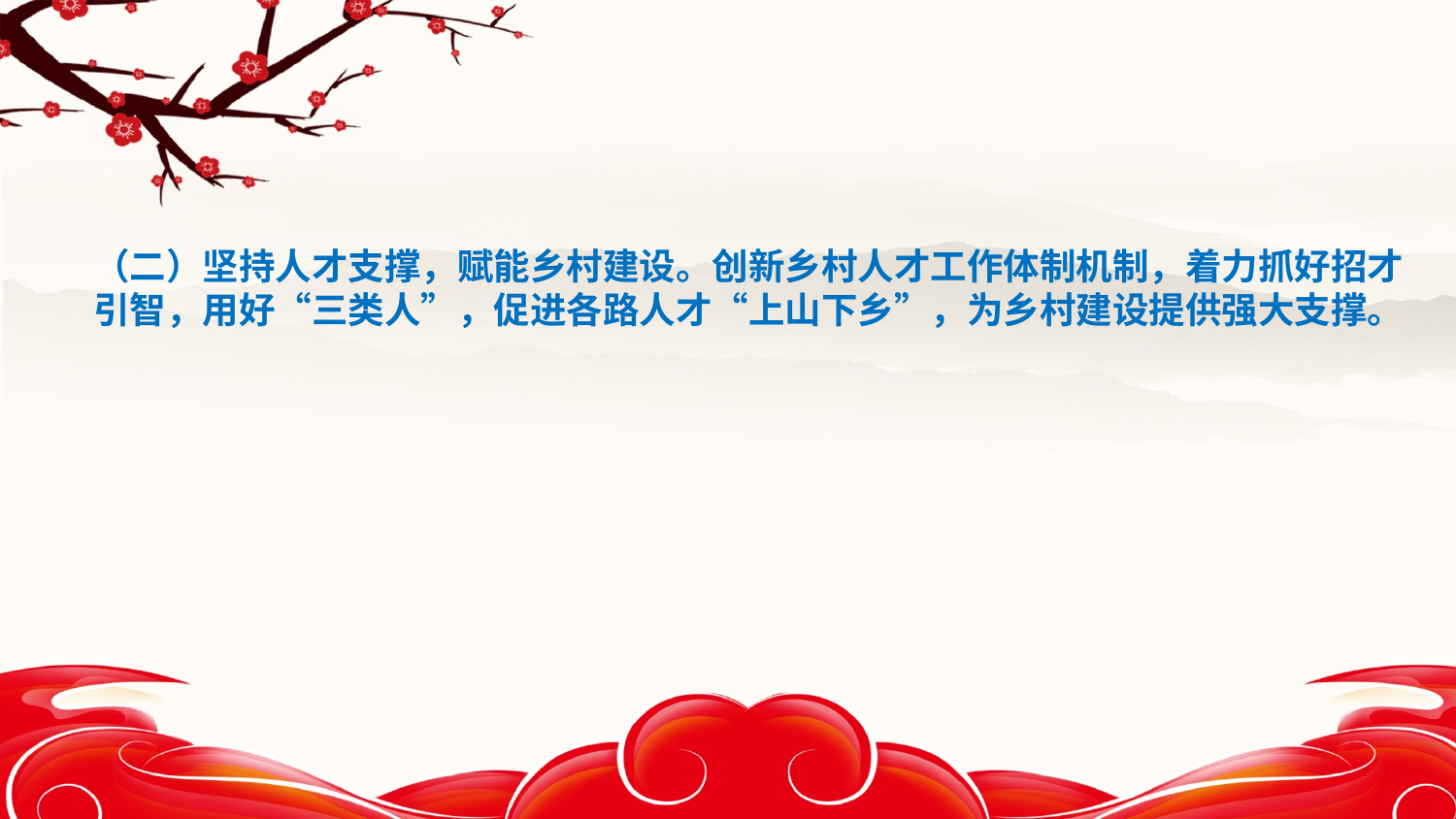

（二）坚持人才支撑，赋能乡村建设。创新乡村人才工作体制机制，着力抓好招才引智，用好“三类人”，促进各路人才“上山下乡”，为乡村建设提供强大支撑。